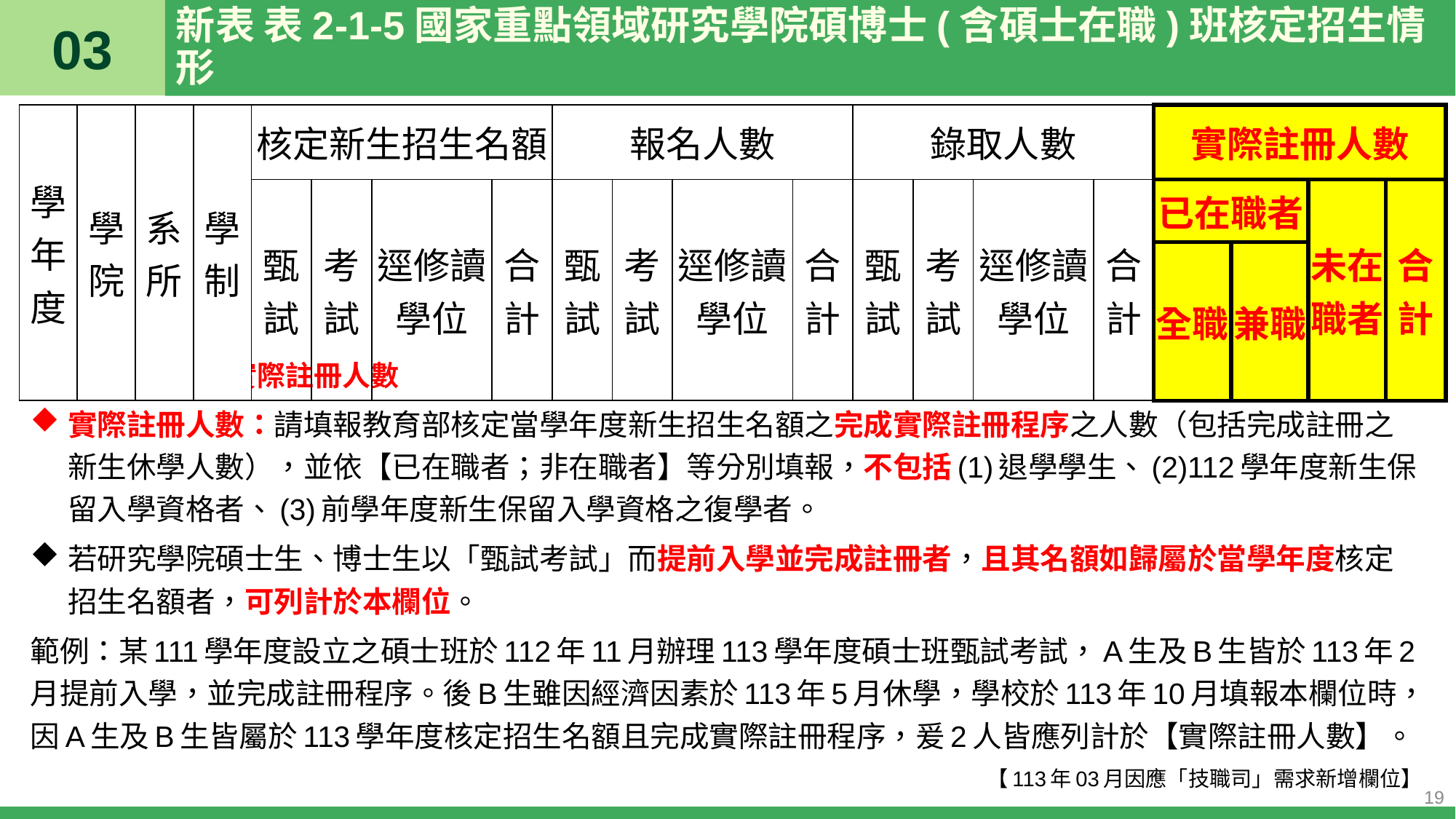

03
# 新表 表2-1-5國家重點領域研究學院碩博士(含碩士在職)班核定招生情形
| 學年度 | 學院 | 系所 | 學制 | 核定新生招生名額 |  |  |  | 報名人數 |  |  |  | 錄取人數 |  |  |  | 實際註冊人數 |  |  |  |
| --- | --- | --- | --- | --- | --- | --- | --- | --- | --- | --- | --- | --- | --- | --- | --- | --- | --- | --- | --- |
|  |  |  |  | 甄試 | 考試 | 逕修讀學位 | 合計 | 甄試 | 考試 | 逕修讀學位 | 合計 | 甄試 | 考試 | 逕修讀學位 | 合計 | 已在職者 |  | 未在職者 | 合計 |
|  |  |  |  |  |  |  |  |  |  |  |  |  |  |  |  | 全職 | 兼職 |  |  |
【新增欄位】：實際註冊人數
實際註冊人數：請填報教育部核定當學年度新生招生名額之完成實際註冊程序之人數（包括完成註冊之新生休學人數），並依【已在職者；非在職者】等分別填報，不包括(1)退學學生、(2)112學年度新生保留入學資格者、(3)前學年度新生保留入學資格之復學者。
若研究學院碩士生、博士生以「甄試考試」而提前入學並完成註冊者，且其名額如歸屬於當學年度核定招生名額者，可列計於本欄位。
範例：某111學年度設立之碩士班於112年11月辦理113學年度碩士班甄試考試，A生及B生皆於113年2月提前入學，並完成註冊程序。後B生雖因經濟因素於113年5月休學，學校於113年10月填報本欄位時，因A生及B生皆屬於113學年度核定招生名額且完成實際註冊程序，爰2人皆應列計於【實際註冊人數】。
【113年03月因應「技職司」需求新增欄位】
19